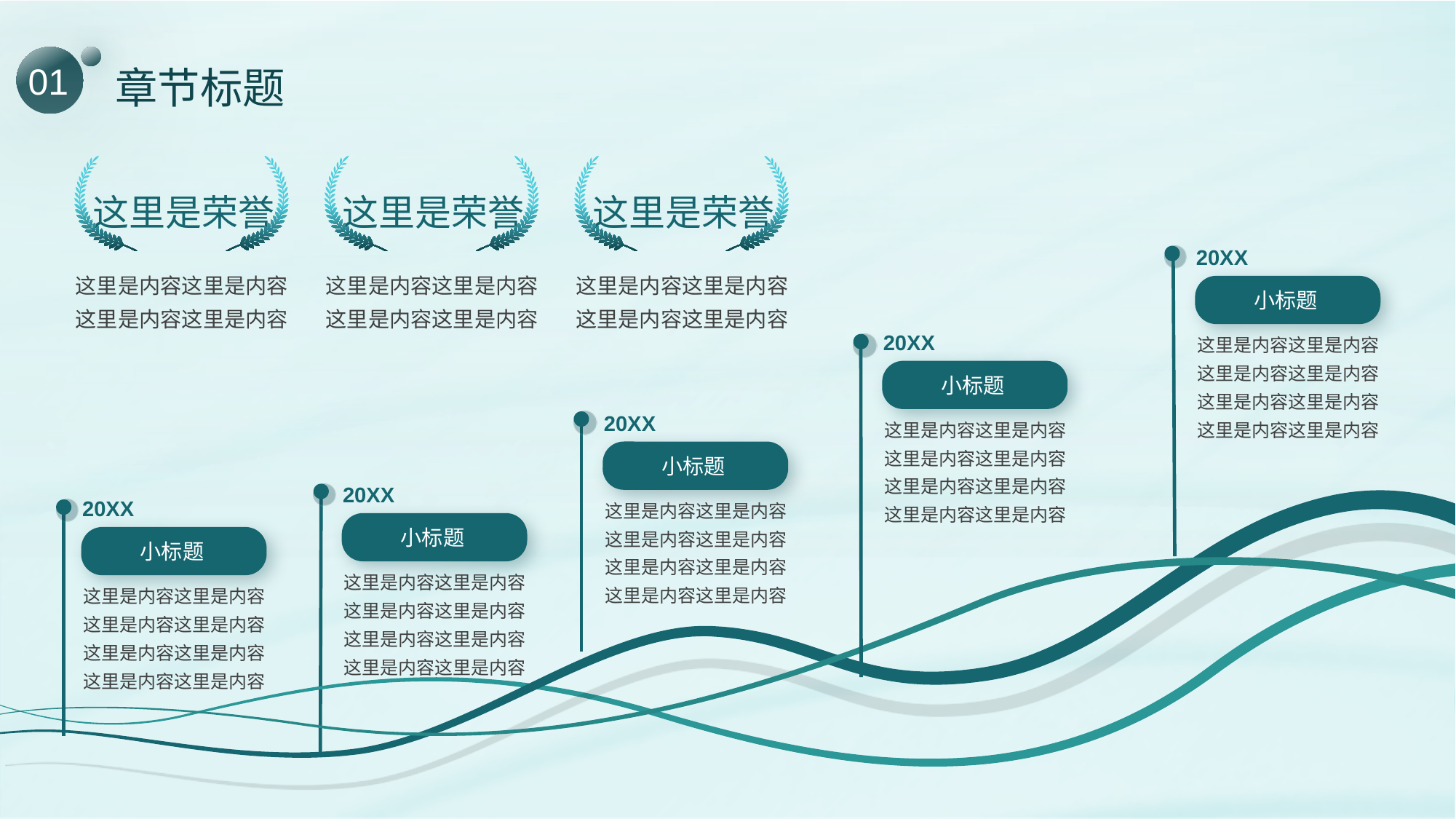

01
# 章节标题

这里是荣誉
这里是内容这里是内容
这里是内容这里是内容

这里是荣誉
这里是内容这里是内容
这里是内容这里是内容

这里是荣誉
这里是内容这里是内容
这里是内容这里是内容
20XX

小标题
这里是内容这里是内容这里是内容这里是内容这里是内容这里是内容这里是内容这里是内容

20XX

小标题
这里是内容这里是内容这里是内容这里是内容这里是内容这里是内容这里是内容这里是内容

20XX

小标题
这里是内容这里是内容这里是内容这里是内容这里是内容这里是内容这里是内容这里是内容

20XX

小标题
这里是内容这里是内容这里是内容这里是内容这里是内容这里是内容这里是内容这里是内容

20XX

小标题
这里是内容这里是内容这里是内容这里是内容这里是内容这里是内容这里是内容这里是内容